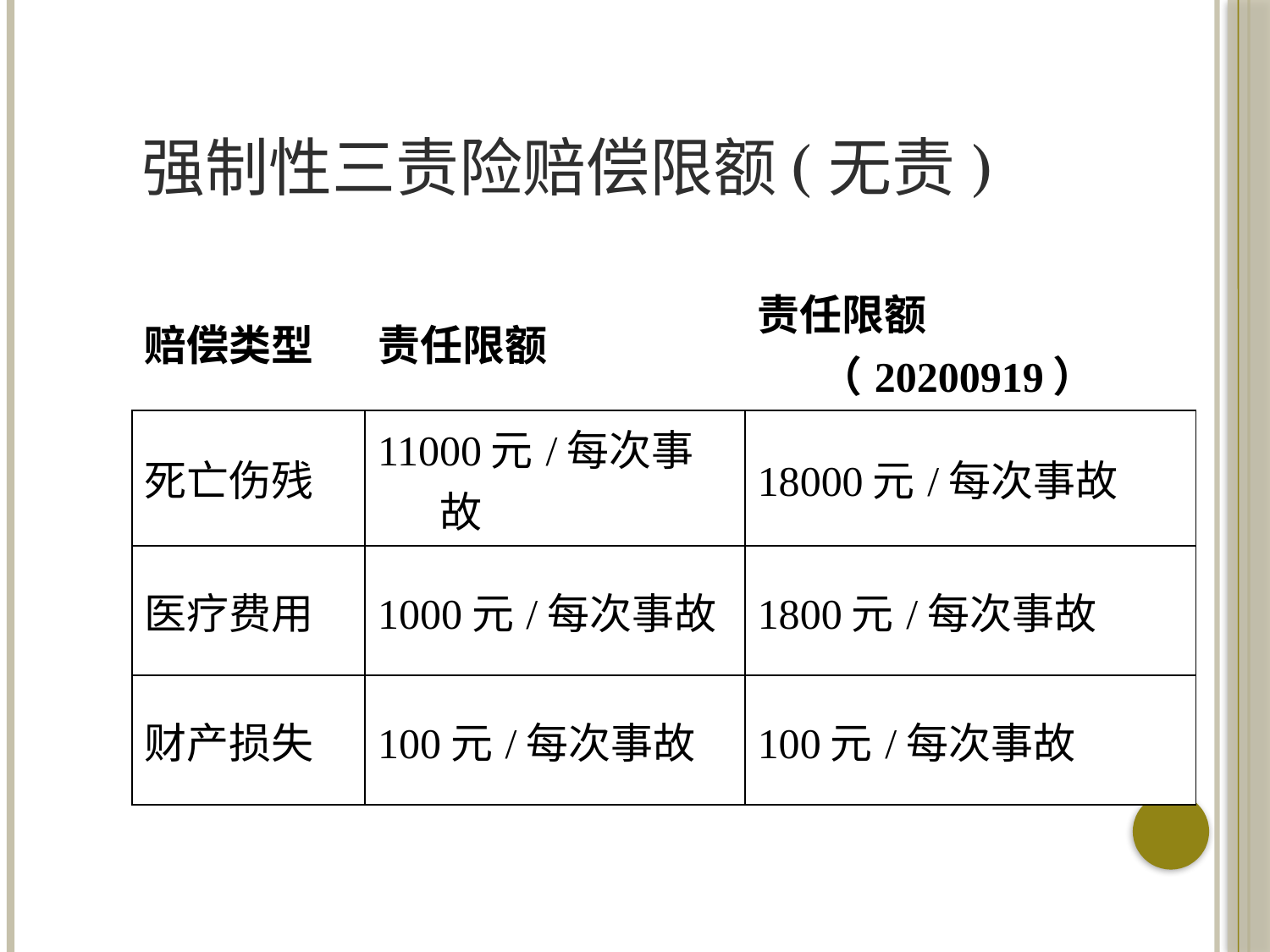

# 强制性三责险赔偿限额(无责)
| 赔偿类型 | 责任限额 | 责任限额（20200919） |
| --- | --- | --- |
| 死亡伤残 | 11000元/每次事故 | 18000元/每次事故 |
| 医疗费用 | 1000元/每次事故 | 1800元/每次事故 |
| 财产损失 | 100元/每次事故 | 100元/每次事故 |